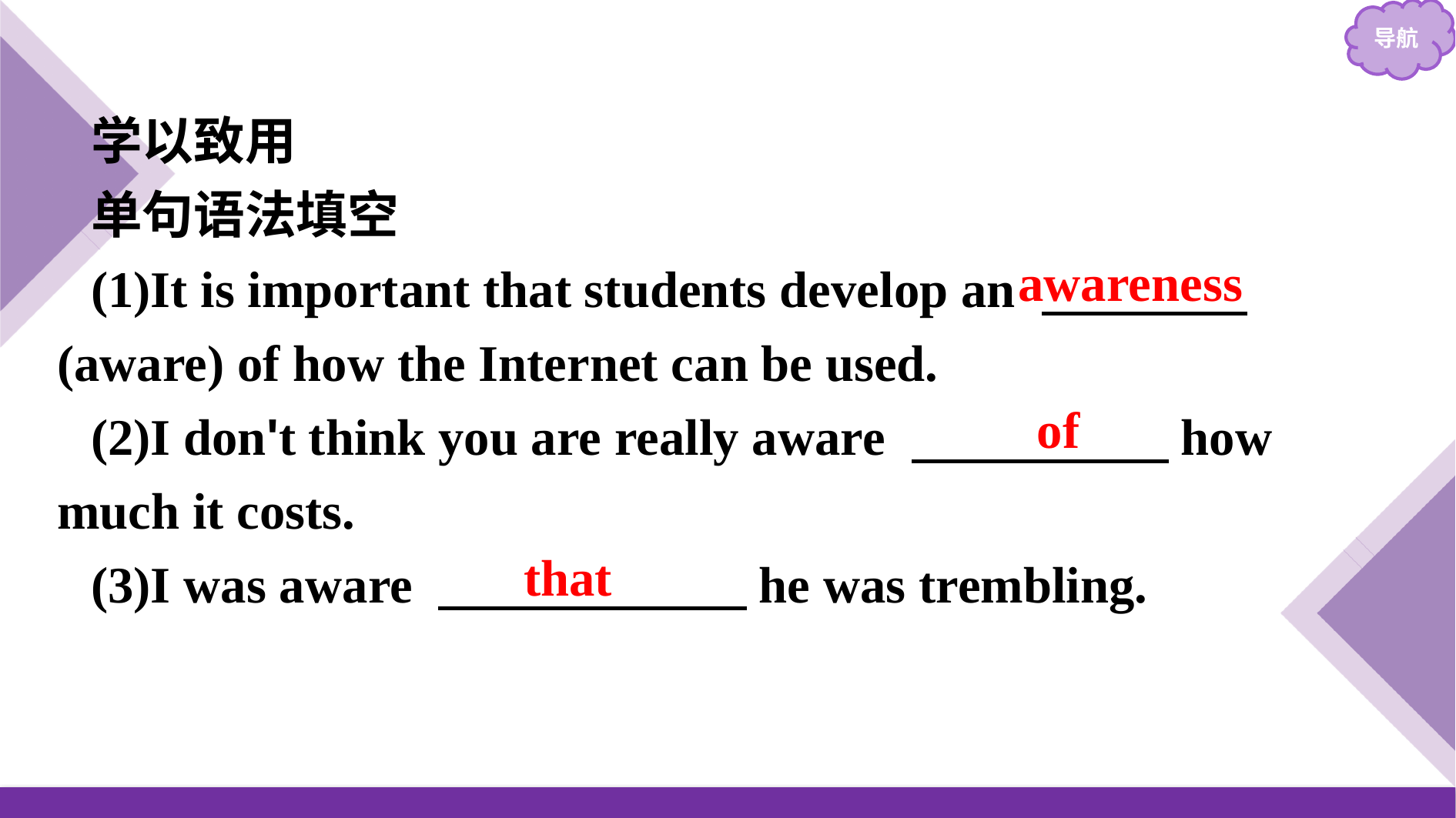

学以致用
单句语法填空
(1)It is important that students develop an 　　　　(aware) of how the Internet can be used.
(2)I don't think you are really aware 　　　　　how much it costs.
(3)I was aware 　　　　　　he was trembling.
awareness
of
that